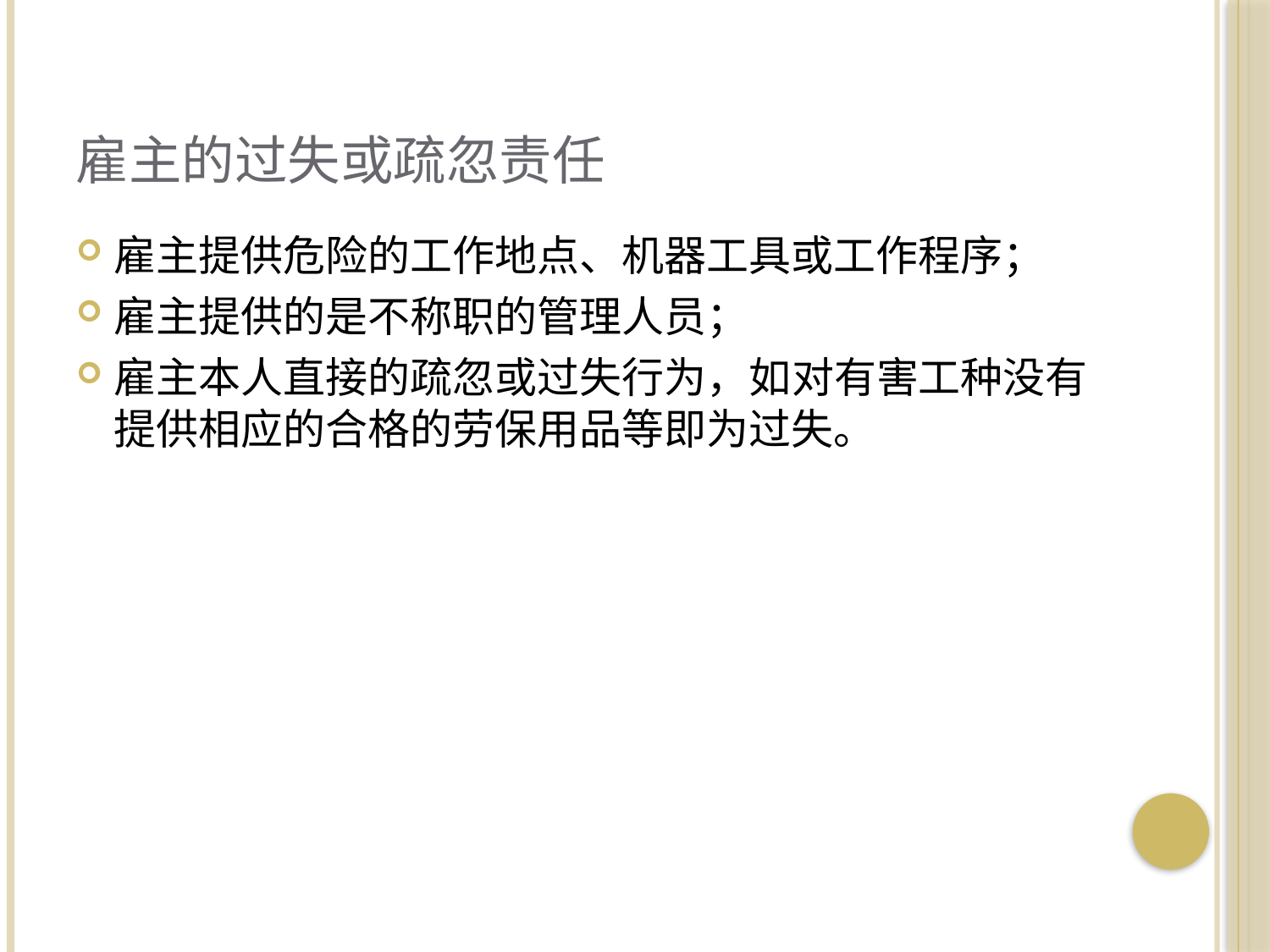

# 雇主的过失或疏忽责任
雇主提供危险的工作地点、机器工具或工作程序；
雇主提供的是不称职的管理人员；
雇主本人直接的疏忽或过失行为，如对有害工种没有提供相应的合格的劳保用品等即为过失。